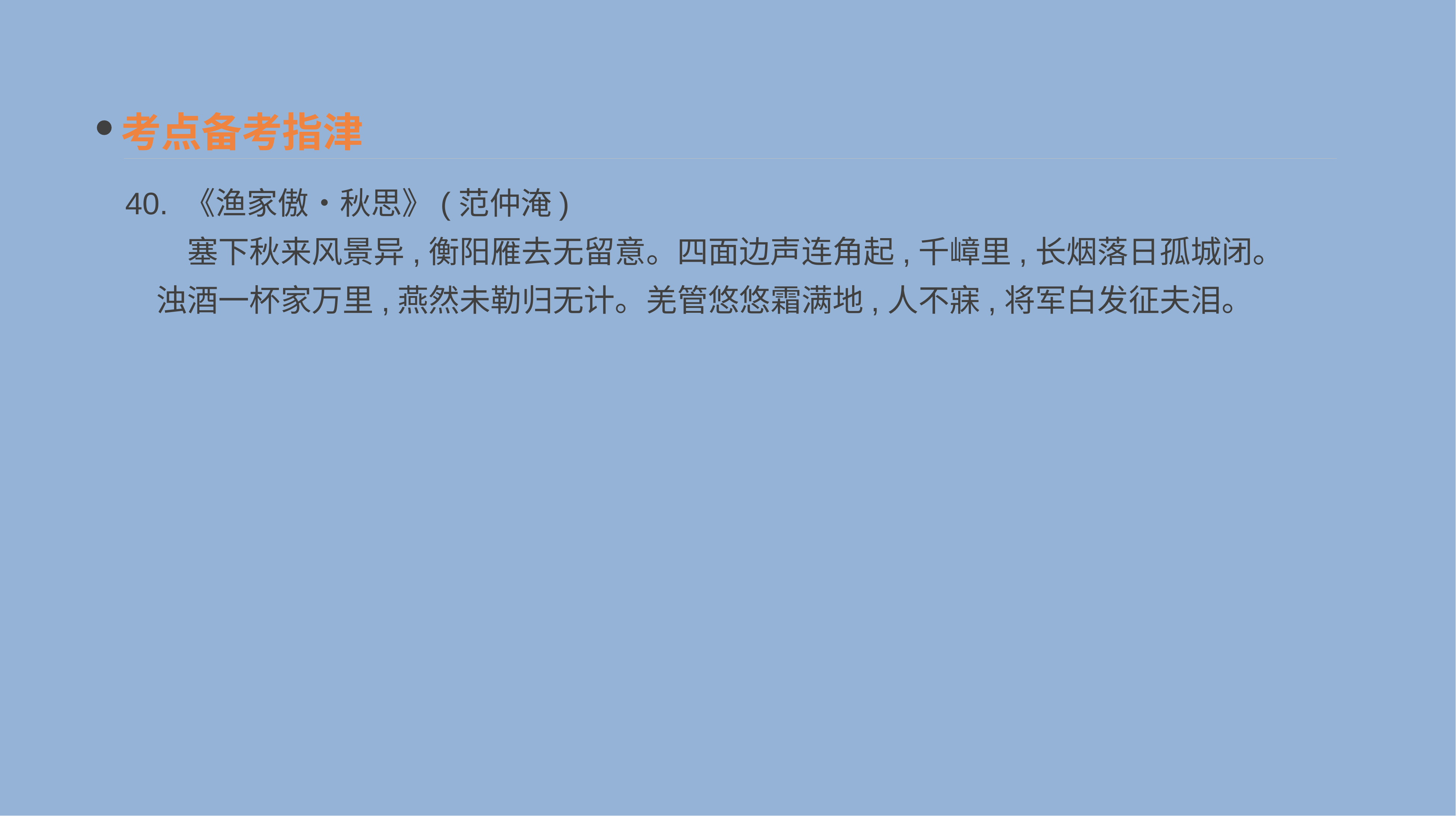

考点备考指津

40. 《渔家傲•秋思》(范仲淹)
　　塞下秋来风景异,衡阳雁去无留意。四面边声连角起,千嶂里,长烟落日孤城闭。　　浊酒一杯家万里,燕然未勒归无计。羌管悠悠霜满地,人不寐,将军白发征夫泪。